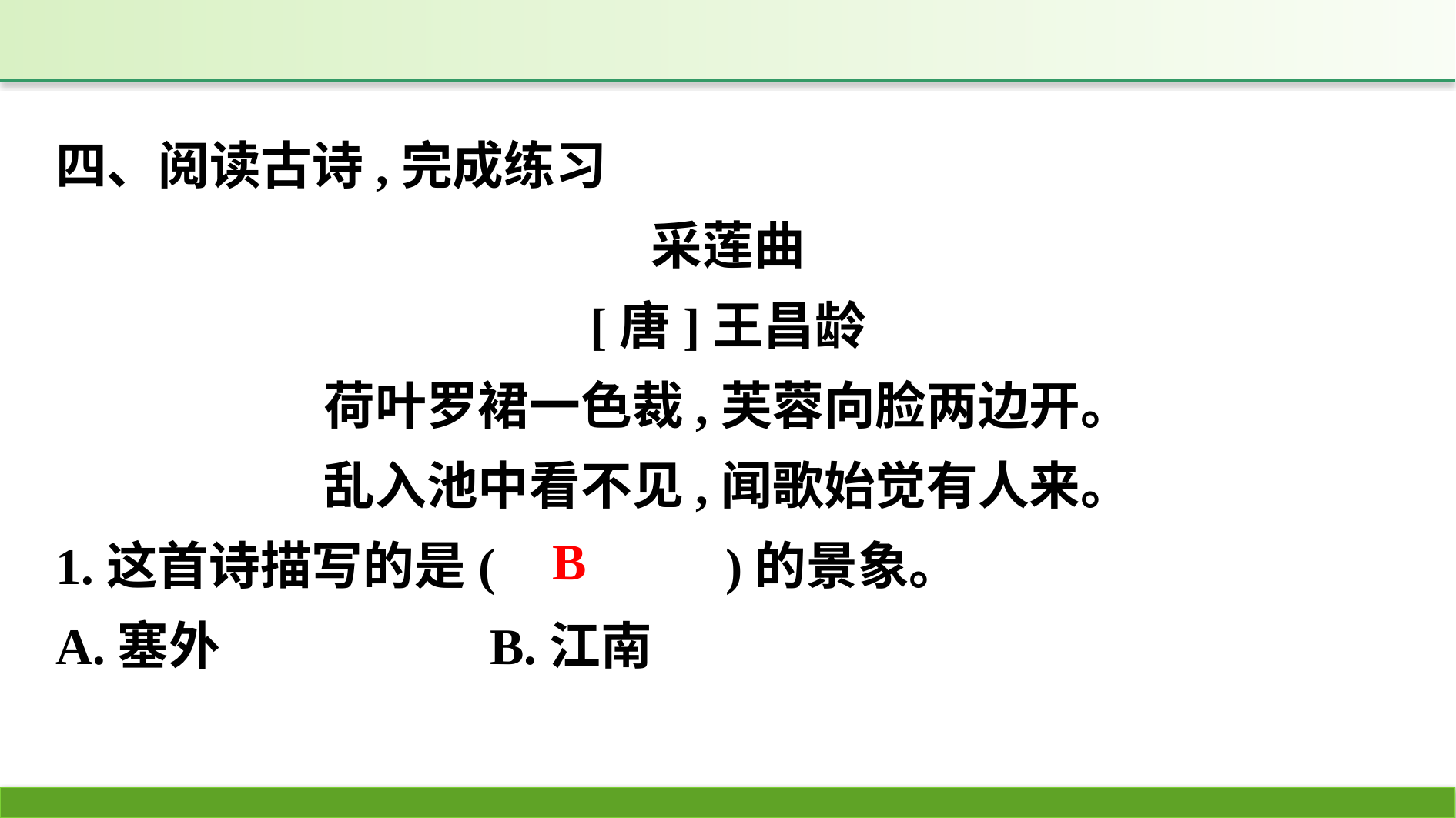

四、阅读古诗,完成练习
采莲曲
[唐]王昌龄
荷叶罗裙一色裁,芙蓉向脸两边开。
乱入池中看不见,闻歌始觉有人来。
1.这首诗描写的是(　　　　)的景象。
A.塞外　　　　　B.江南
B